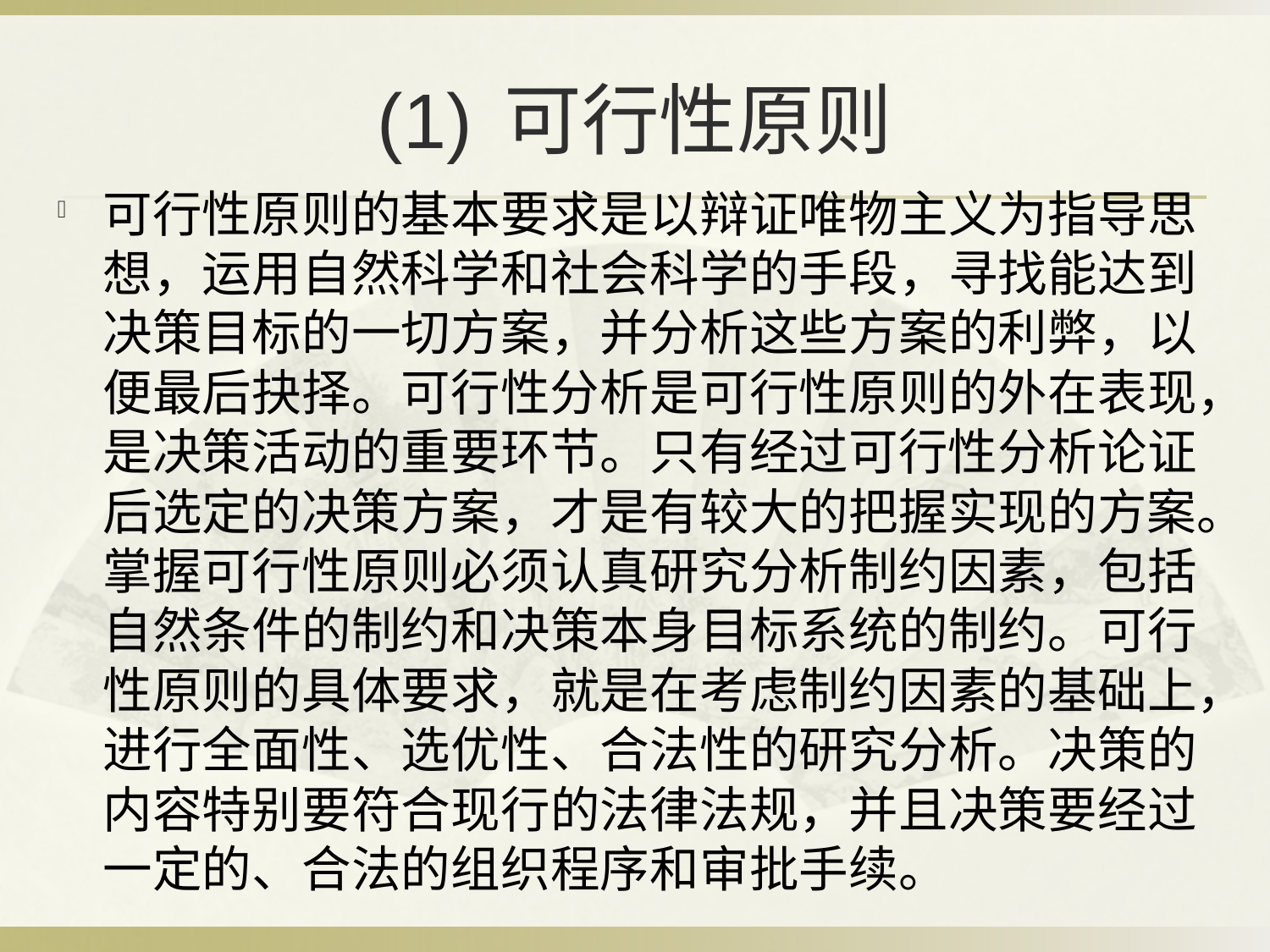

# (1)	可行性原则
可行性原则的基本要求是以辩证唯物主义为指导思想，运用自然科学和社会科学的手段，寻找能达到决策目标的一切方案，并分析这些方案的利弊，以便最后抉择。可行性分析是可行性原则的外在表现，是决策活动的重要环节。只有经过可行性分析论证后选定的决策方案，才是有较大的把握实现的方案。掌握可行性原则必须认真研究分析制约因素，包括自然条件的制约和决策本身目标系统的制约。可行性原则的具体要求，就是在考虑制约因素的基础上，进行全面性、选优性、合法性的研究分析。决策的内容特别要符合现行的法律法规，并且决策要经过一定的、合法的组织程序和审批手续。